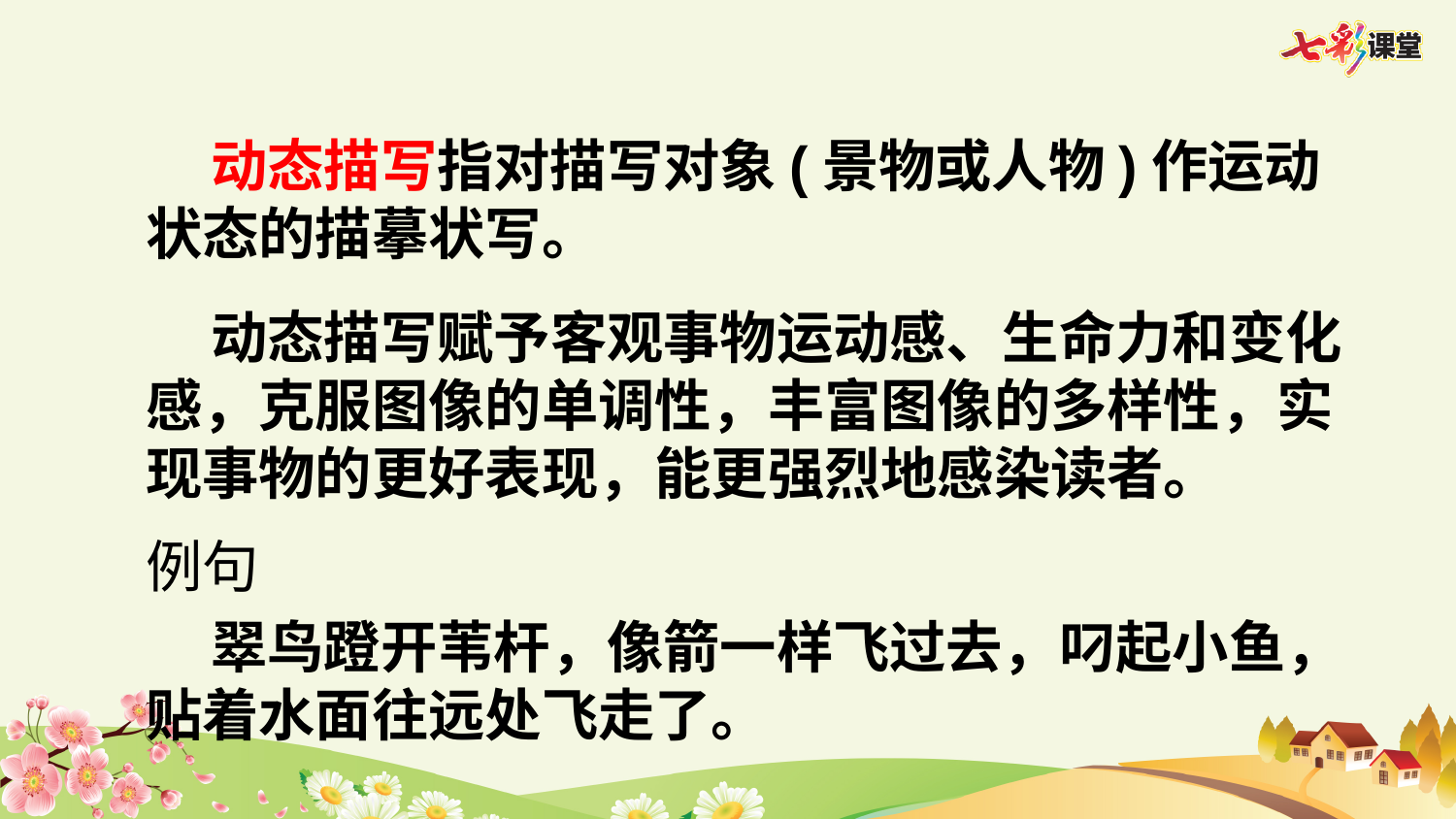

动态描写指对描写对象(景物或人物)作运动状态的描摹状写。
    动态描写赋予客观事物运动感、生命力和变化感，克服图像的单调性，丰富图像的多样性，实现事物的更好表现，能更强烈地感染读者。
例句
    翠鸟蹬开苇杆，像箭一样飞过去，叼起小鱼，贴着水面往远处飞走了。